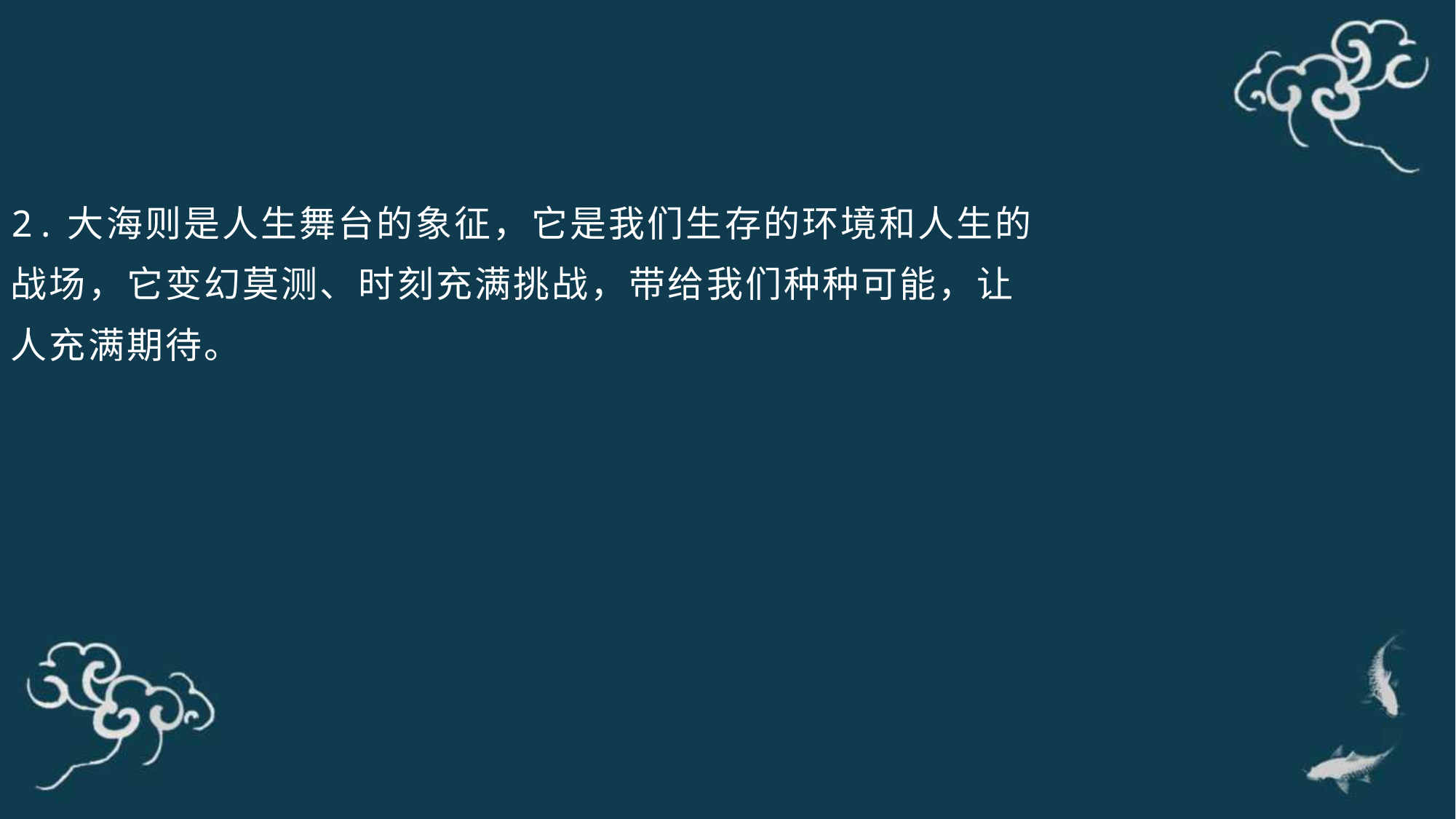

2.大海则是人生舞台的象征，它是我们生存的环境和人生的战场，它变幻莫测、时刻充满挑战，带给我们种种可能，让人充满期待。